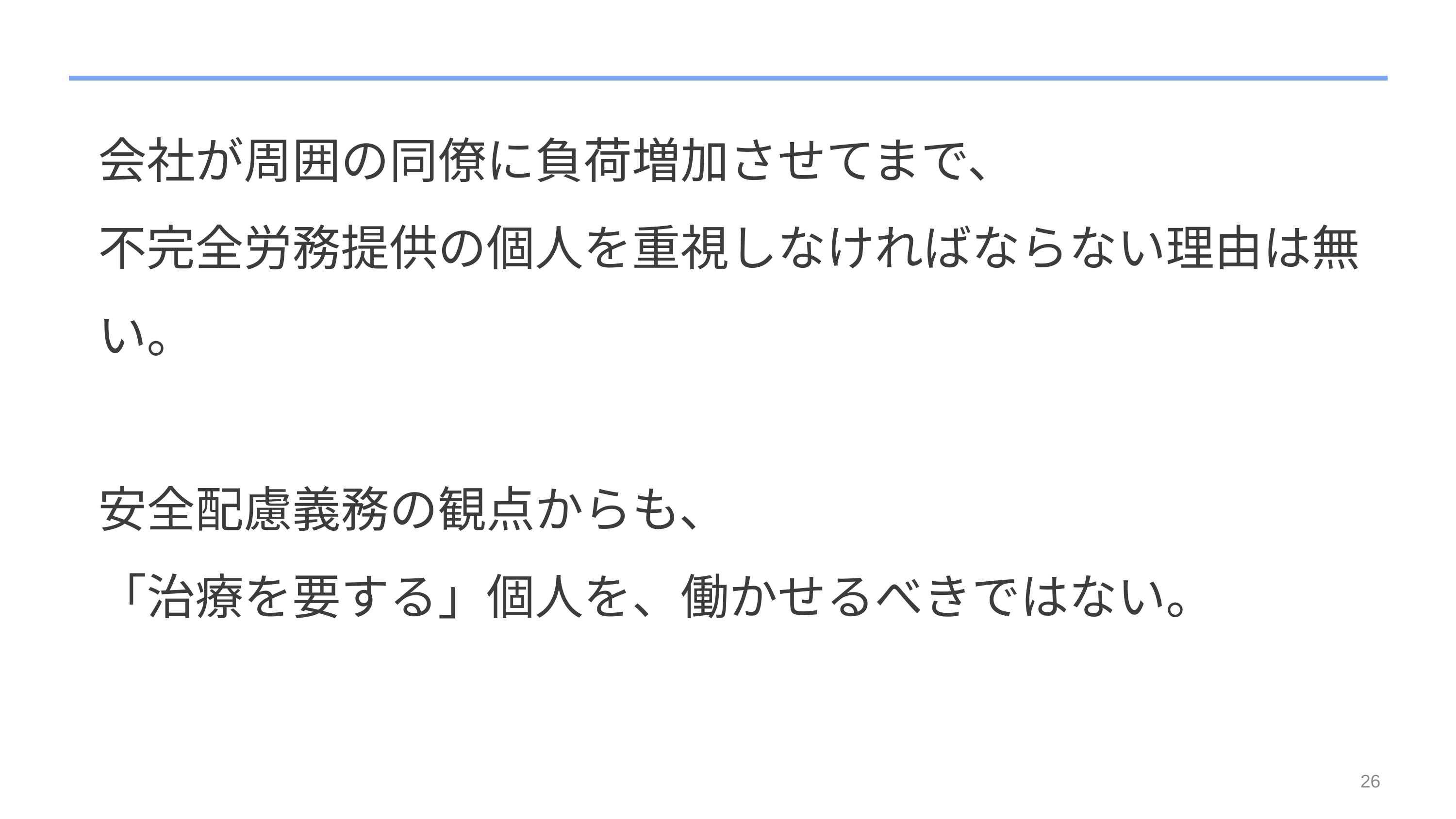

#
会社が周囲の同僚に負荷増加させてまで、
不完全労務提供の個人を重視しなければならない理由は無い。

安全配慮義務の観点からも、
「治療を要する」個人を、働かせるべきではない。
26